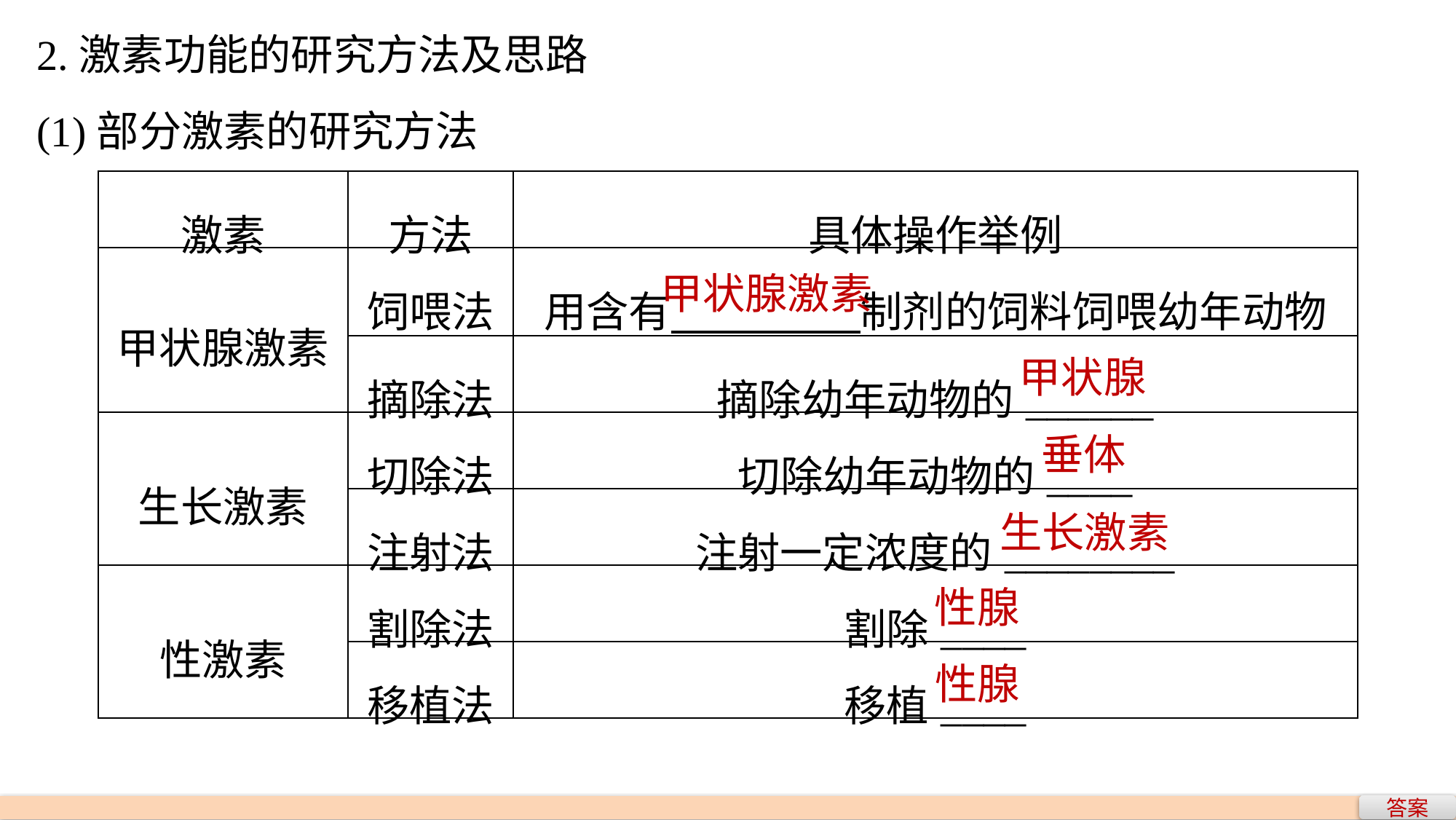

2.激素功能的研究方法及思路
(1)部分激素的研究方法
| 激素 | 方法 | 具体操作举例 |
| --- | --- | --- |
| 甲状腺激素 | 饲喂法 | 用含有 制剂的饲料饲喂幼年动物 |
|  | 摘除法 | 摘除幼年动物的\_\_\_\_\_\_ |
| 生长激素 | 切除法 | 切除幼年动物的\_\_\_\_ |
|  | 注射法 | 注射一定浓度的\_\_\_\_\_\_\_\_ |
| 性激素 | 割除法 | 割除\_\_\_\_ |
|  | 移植法 | 移植\_\_\_\_ |
甲状腺激素
甲状腺
垂体
生长激素
性腺
性腺
答案